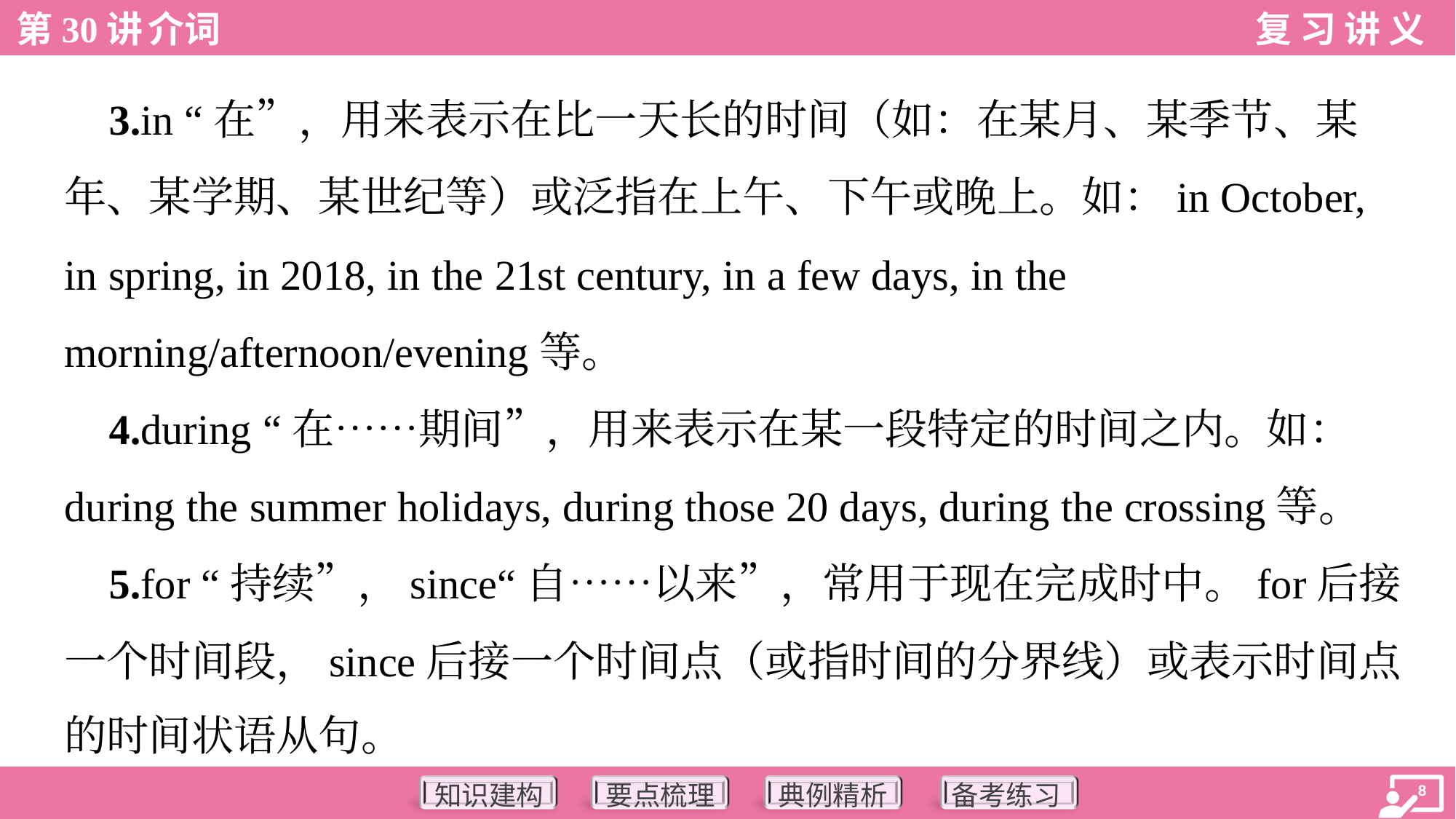

3.in “在”，用来表示在比一天长的时间（如：在某月、某季节、某
年、某学期、某世纪等）或泛指在上午、下午或晚上。如：in October,
in spring, in 2018, in the 21st century, in a few days, in the
morning/afternoon/evening等。
    4.during “在……期间”，用来表示在某一段特定的时间之内。如：
during the summer holidays, during those 20 days, during the crossing等。
    5.for “持续”，since“自……以来”，常用于现在完成时中。for后接
一个时间段，since后接一个时间点（或指时间的分界线）或表示时间点
的时间状语从句。